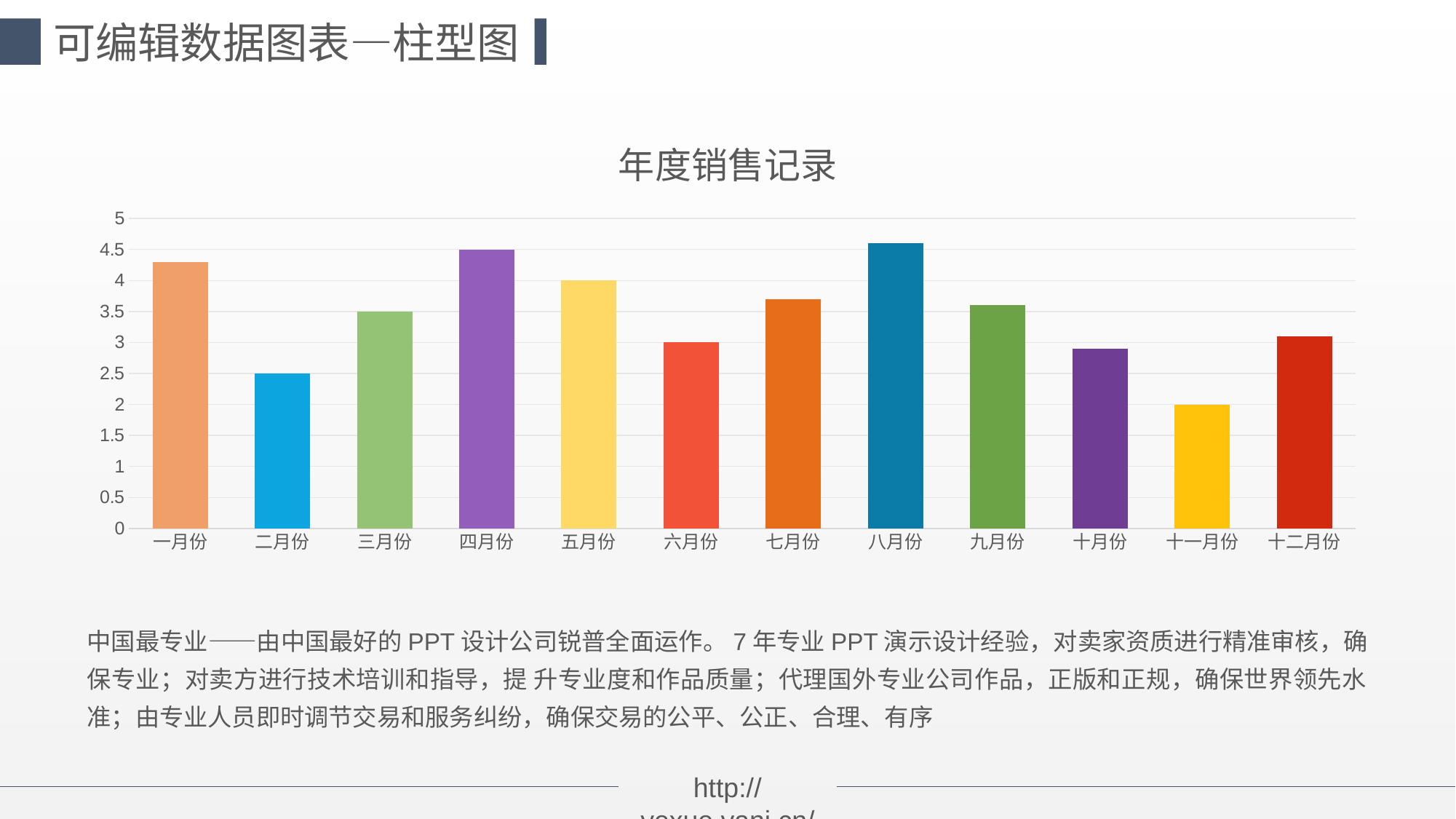

可编辑数据图表—柱型图

### Chart: 年度销售记录

| Category | 系列 1 |
|---|---|
| 一月份 | 4.3 |
| 二月份 | 2.5 |
| 三月份 | 3.5 |
| 四月份 | 4.5 |
| 五月份 | 4.0 |
| 六月份 | 3.0 |
| 七月份 | 3.7 |
| 八月份 | 4.6 |
| 九月份 | 3.6 |
| 十月份 | 2.9 |
| 十一月份 | 2.0 |
| 十二月份 | 3.1 |
中国最专业——由中国最好的PPT设计公司锐普全面运作。7年专业PPT演示设计经验，对卖家资质进行精准审核，确保专业；对卖方进行技术培训和指导，提 升专业度和作品质量；代理国外专业公司作品，正版和正规，确保世界领先水准；由专业人员即时调节交易和服务纠纷，确保交易的公平、公正、合理、有序
http://yexue.yanj.cn/